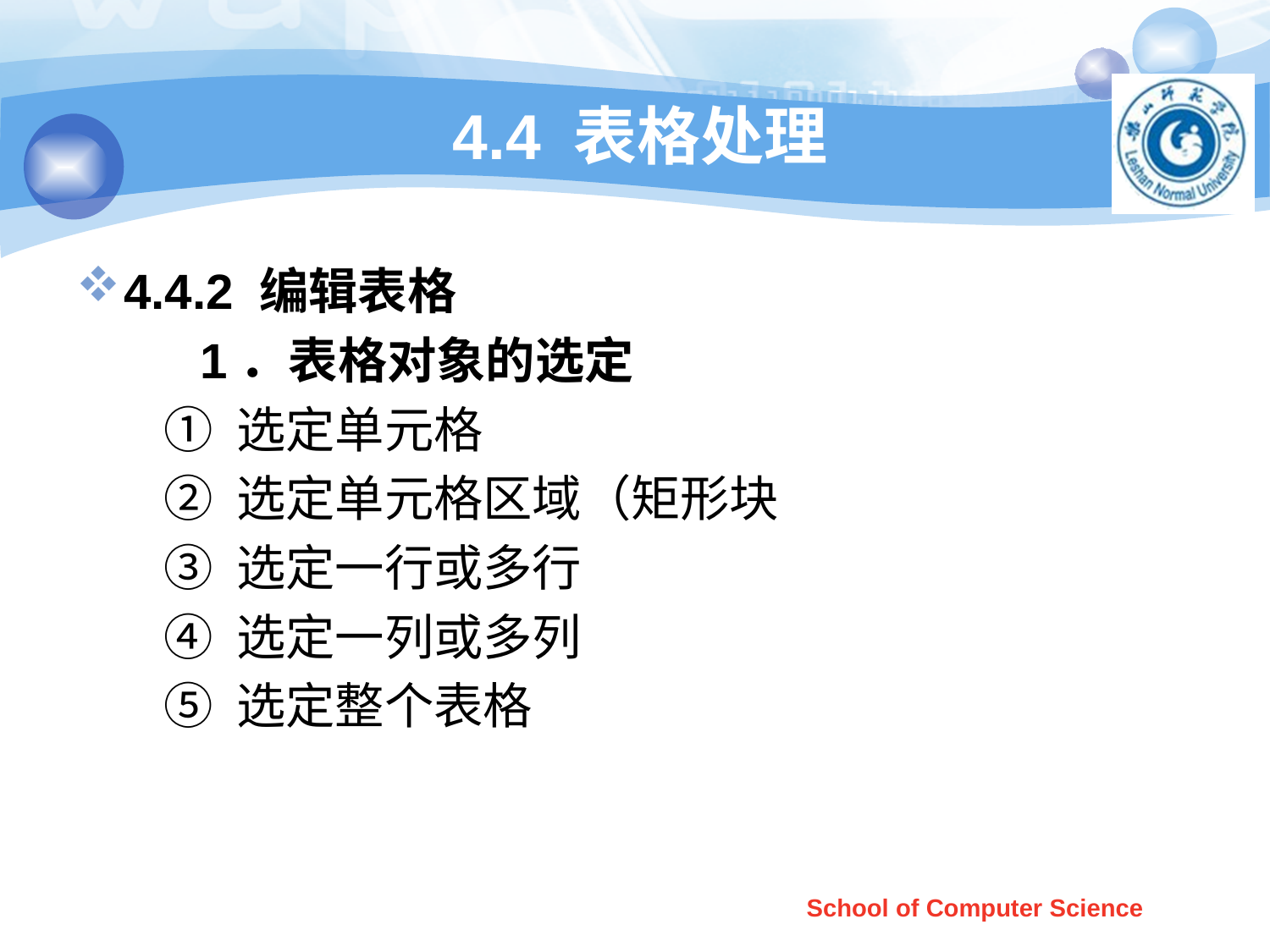

# 4.4 表格处理
4.4.2 编辑表格
         1．表格对象的选定
        ① 选定单元格
        ② 选定单元格区域（矩形块
        ③ 选定一行或多行
        ④ 选定一列或多列
        ⑤ 选定整个表格
School of Computer Science